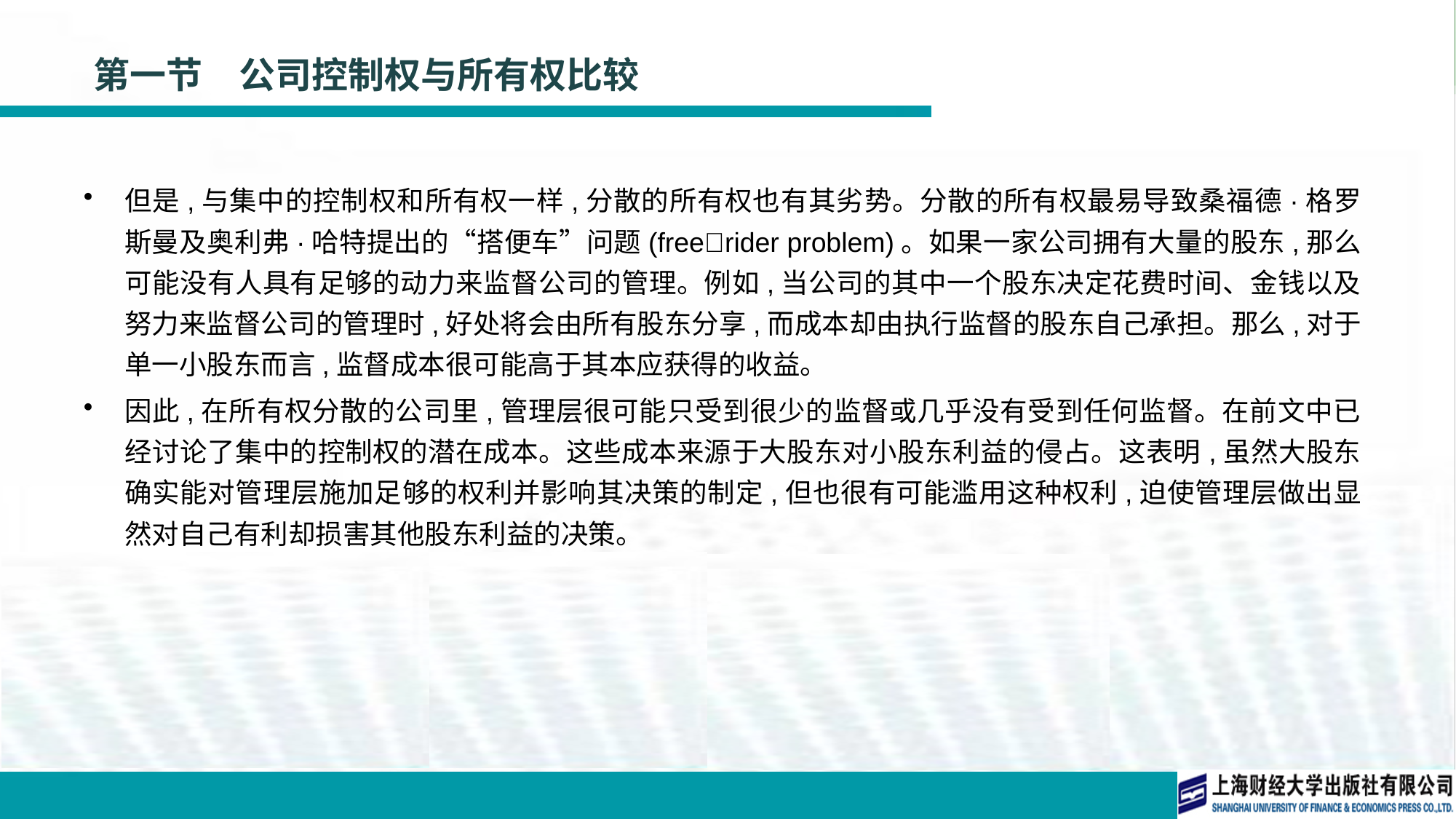

# 第一节　公司控制权与所有权比较
但是,与集中的控制权和所有权一样,分散的所有权也有其劣势。分散的所有权最易导致桑福德·格罗斯曼及奥利弗·哈特提出的“搭便车”问题(free􀆼rider problem)。如果一家公司拥有大量的股东,那么可能没有人具有足够的动力来监督公司的管理。例如,当公司的其中一个股东决定花费时间、金钱以及努力来监督公司的管理时,好处将会由所有股东分享,而成本却由执行监督的股东自己承担。那么,对于单一小股东而言,监督成本很可能高于其本应获得的收益。
因此,在所有权分散的公司里,管理层很可能只受到很少的监督或几乎没有受到任何监督。在前文中已经讨论了集中的控制权的潜在成本。这些成本来源于大股东对小股东利益的侵占。这表明,虽然大股东确实能对管理层施加足够的权利并影响其决策的制定,但也很有可能滥用这种权利,迫使管理层做出显然对自己有利却损害其他股东利益的决策。